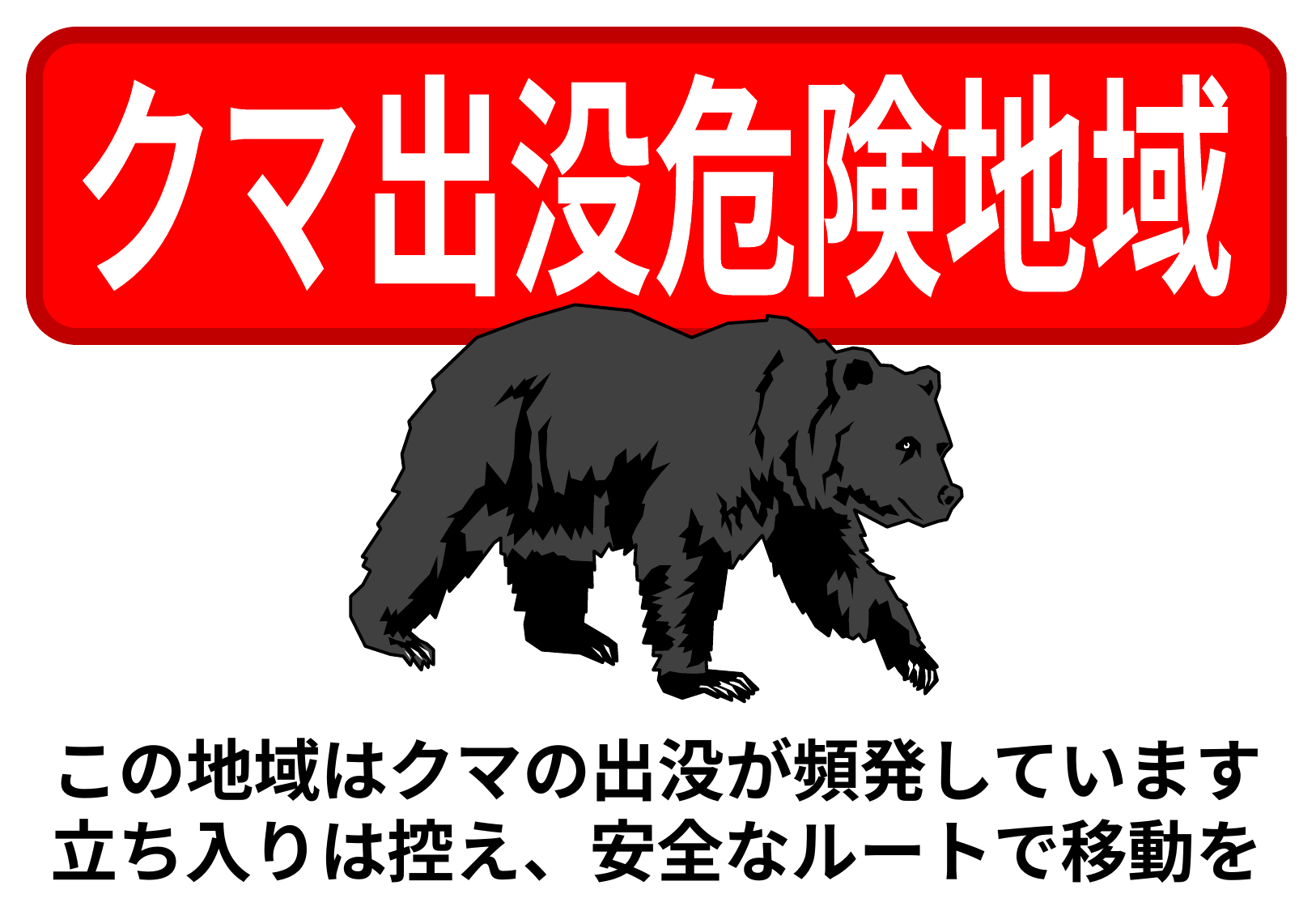

クマ出没危険地域

この地域はクマの出没が頻発しています
立ち入りは控え、安全なルートで移動を